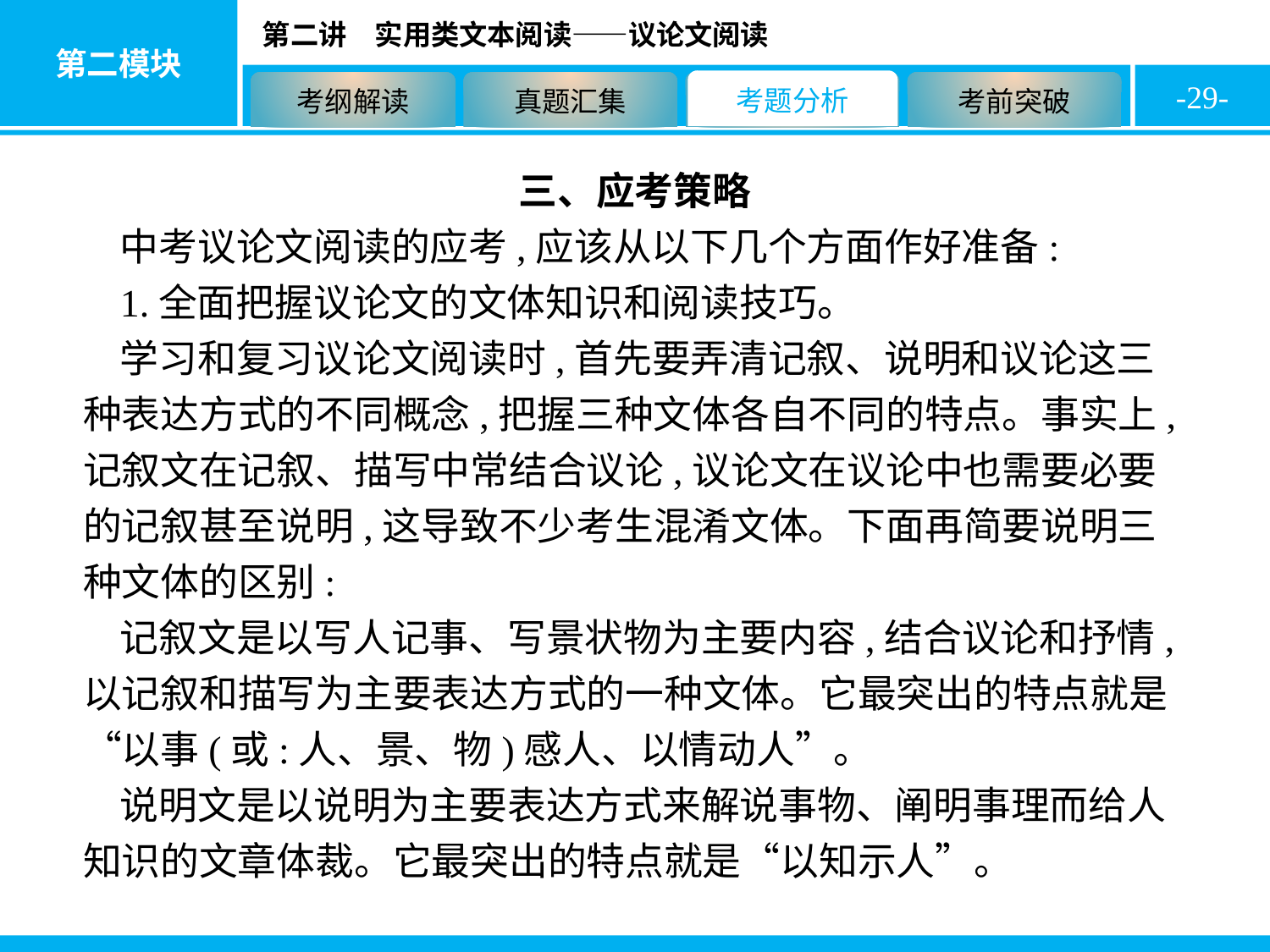

-29-
三、应考策略
中考议论文阅读的应考,应该从以下几个方面作好准备:
1.全面把握议论文的文体知识和阅读技巧。
学习和复习议论文阅读时,首先要弄清记叙、说明和议论这三种表达方式的不同概念,把握三种文体各自不同的特点。事实上,记叙文在记叙、描写中常结合议论,议论文在议论中也需要必要的记叙甚至说明,这导致不少考生混淆文体。下面再简要说明三种文体的区别:
记叙文是以写人记事、写景状物为主要内容,结合议论和抒情,以记叙和描写为主要表达方式的一种文体。它最突出的特点就是“以事(或:人、景、物)感人、以情动人”。
说明文是以说明为主要表达方式来解说事物、阐明事理而给人知识的文章体裁。它最突出的特点就是“以知示人”。